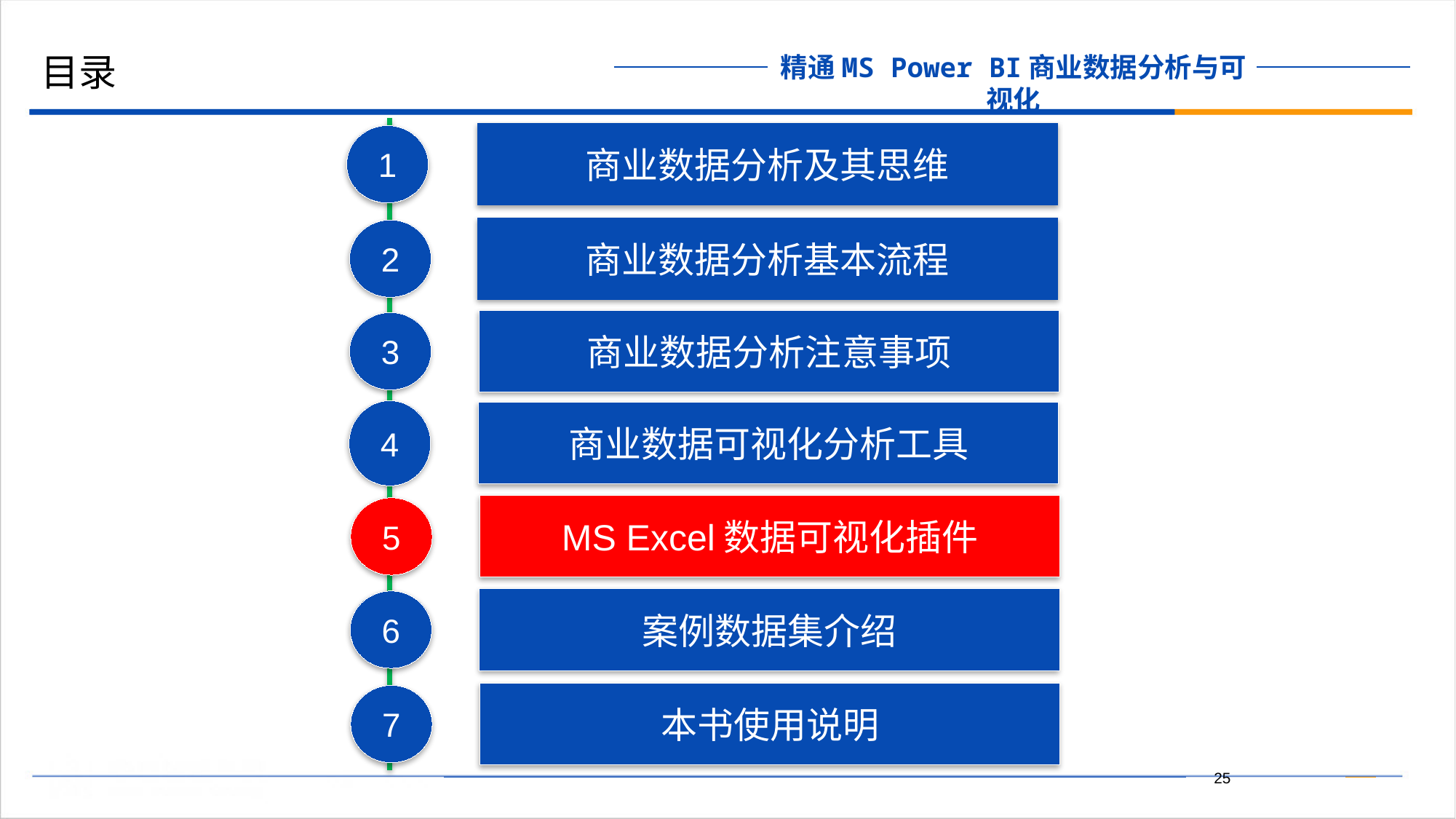

目录
商业数据分析及其思维
1
商业数据分析基本流程
2
商业数据分析注意事项
3
4
商业数据可视化分析工具
MS Excel数据可视化插件
5
案例数据集介绍
6
本书使用说明
7